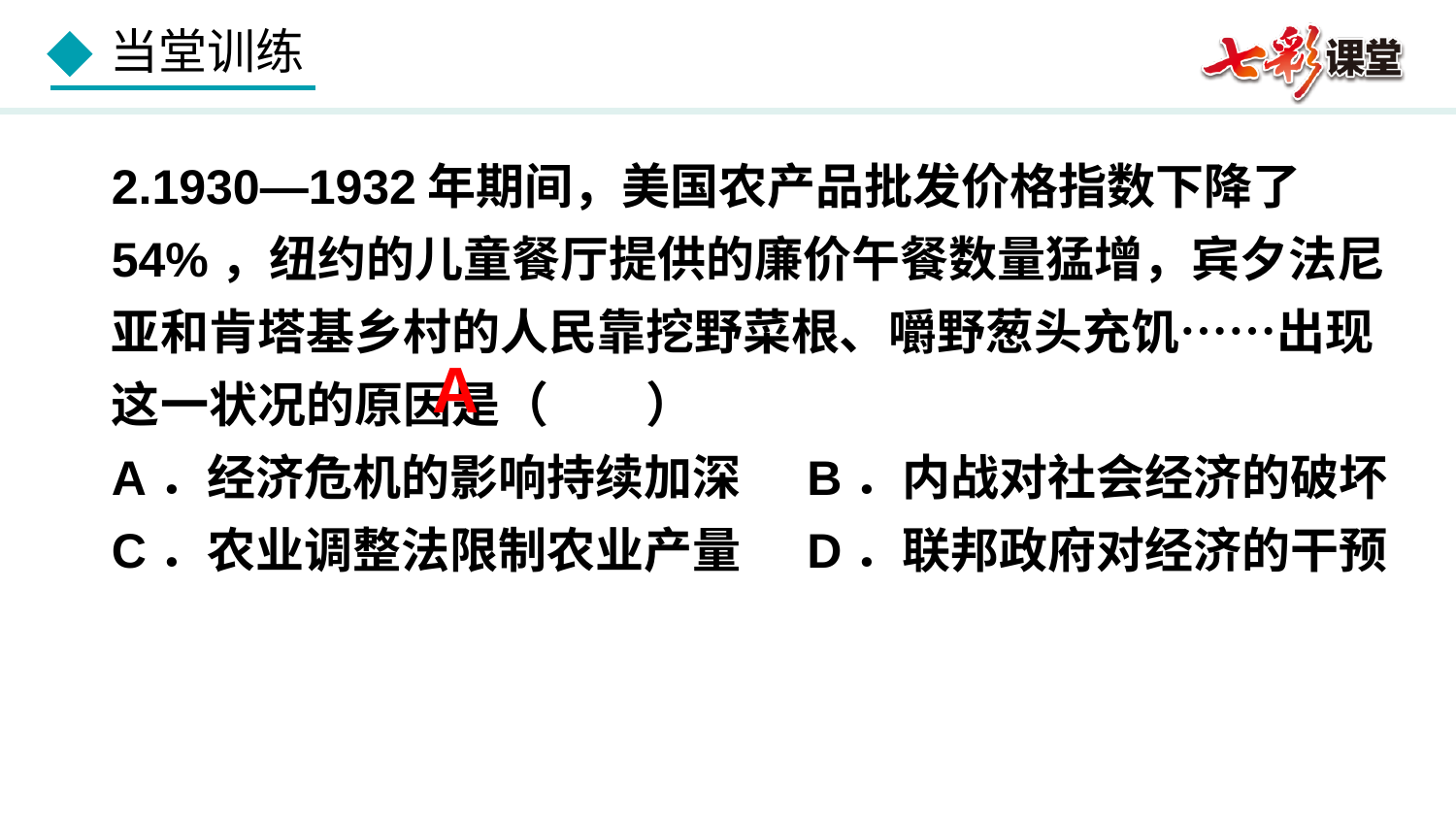

2.1930—1932年期间，美国农产品批发价格指数下降了54%，纽约的儿童餐厅提供的廉价午餐数量猛增，宾夕法尼亚和肯塔基乡村的人民靠挖野菜根、嚼野葱头充饥……出现这一状况的原因是（　　）
A．经济危机的影响持续加深     B．内战对社会经济的破坏
C．农业调整法限制农业产量     D．联邦政府对经济的干预
A